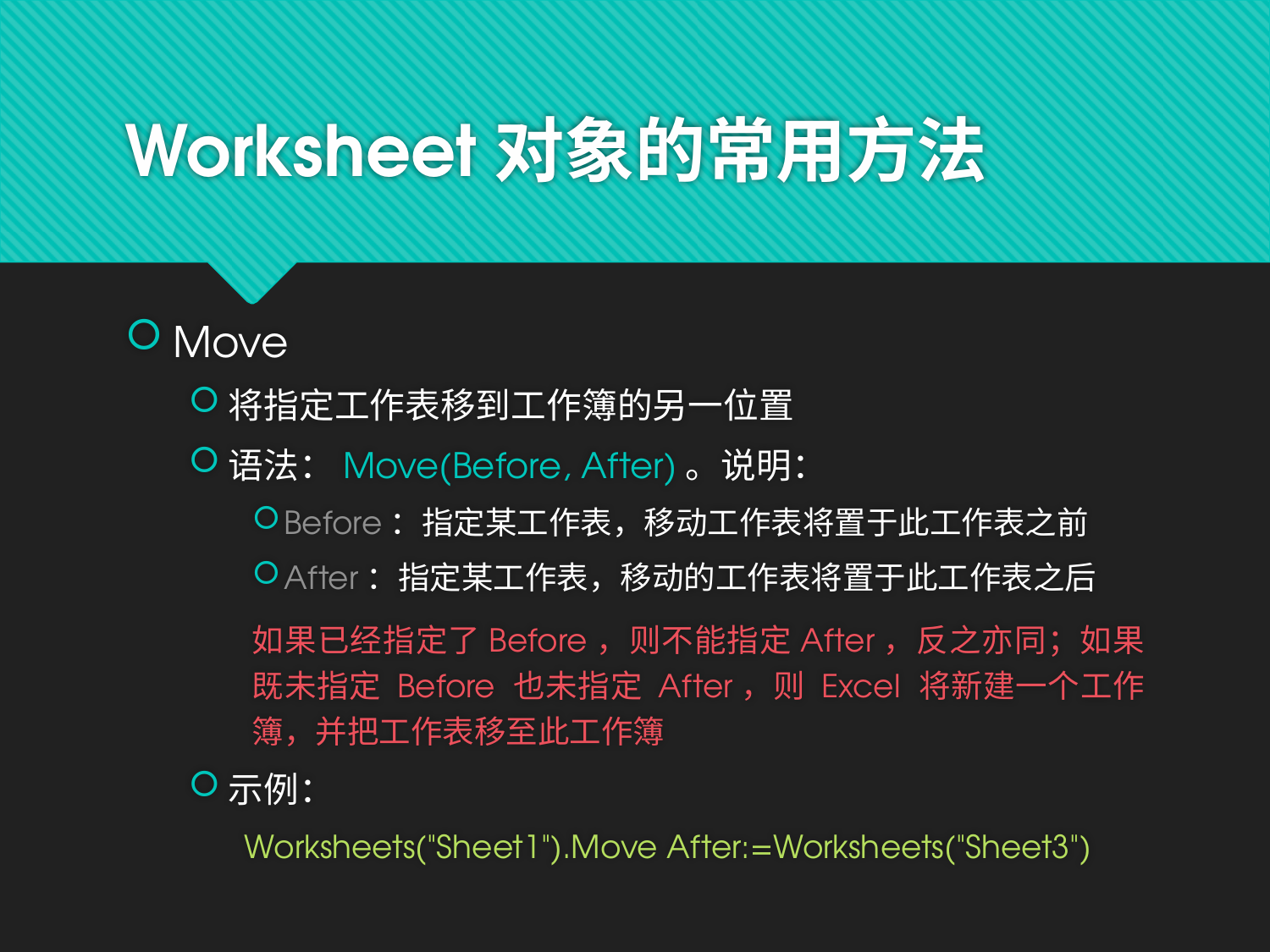

# Worksheet对象的常用方法
Move
将指定工作表移到工作簿的另一位置
语法：Move(Before, After)。说明：
Before：指定某工作表，移动工作表将置于此工作表之前
After：指定某工作表，移动的工作表将置于此工作表之后
如果已经指定了Before，则不能指定After，反之亦同；如果既未指定 Before 也未指定 After，则 Excel 将新建一个工作簿，并把工作表移至此工作簿
示例：
Worksheets("Sheet1").Move After:=Worksheets("Sheet3")